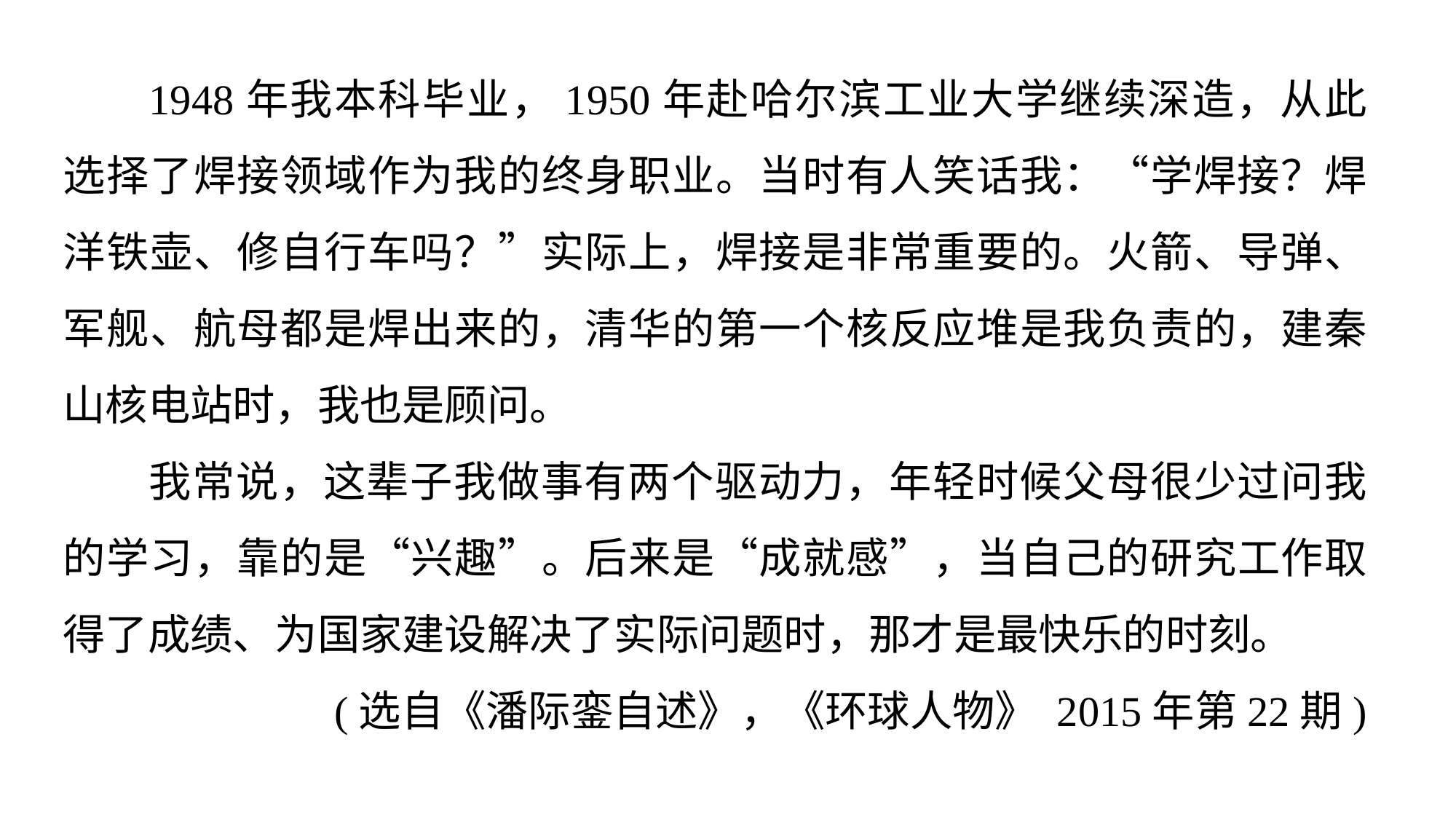

1948年我本科毕业，1950年赴哈尔滨工业大学继续深造，从此选择了焊接领域作为我的终身职业。当时有人笑话我：“学焊接？焊洋铁壶、修自行车吗？”实际上，焊接是非常重要的。火箭、导弹、军舰、航母都是焊出来的，清华的第一个核反应堆是我负责的，建秦山核电站时，我也是顾问。
我常说，这辈子我做事有两个驱动力，年轻时候父母很少过问我的学习，靠的是“兴趣”。后来是“成就感”，当自己的研究工作取得了成绩、为国家建设解决了实际问题时，那才是最快乐的时刻。
(选自《潘际銮自述》，《环球人物》 2015年第22期)